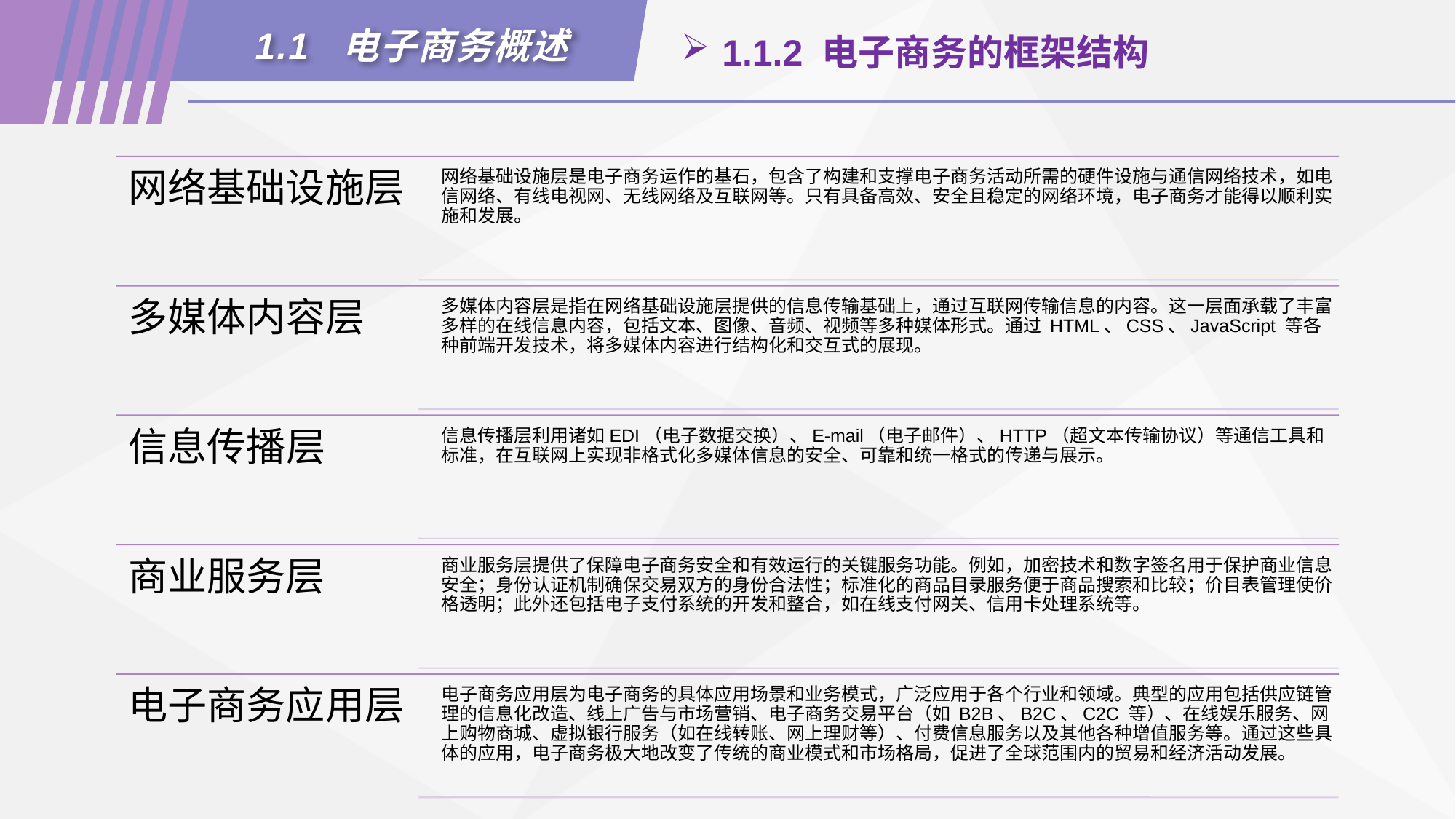

1.1  电子商务概述
1.1.2 电子商务的框架结构
网络基础设施层
网络基础设施层是电子商务运作的基石，包含了构建和支撑电子商务活动所需的硬件设施与通信网络技术，如电信网络、有线电视网、无线网络及互联网等。只有具备高效、安全且稳定的网络环境，电子商务才能得以顺利实施和发展。
多媒体内容层
多媒体内容层是指在网络基础设施层提供的信息传输基础上，通过互联网传输信息的内容。这一层面承载了丰富多样的在线信息内容，包括文本、图像、音频、视频等多种媒体形式。通过 HTML、CSS、JavaScript 等各种前端开发技术，将多媒体内容进行结构化和交互式的展现。
信息传播层
信息传播层利用诸如EDI（电子数据交换）、E-mail（电子邮件）、HTTP（超文本传输协议）等通信工具和标准，在互联网上实现非格式化多媒体信息的安全、可靠和统一格式的传递与展示。
商业服务层
商业服务层提供了保障电子商务安全和有效运行的关键服务功能。例如，加密技术和数字签名用于保护商业信息安全；身份认证机制确保交易双方的身份合法性；标准化的商品目录服务便于商品搜索和比较；价目表管理使价格透明；此外还包括电子支付系统的开发和整合，如在线支付网关、信用卡处理系统等。
电子商务应用层
电子商务应用层为电子商务的具体应用场景和业务模式，广泛应用于各个行业和领域。典型的应用包括供应链管理的信息化改造、线上广告与市场营销、电子商务交易平台（如 B2B、B2C、C2C 等）、在线娱乐服务、网上购物商城、虚拟银行服务（如在线转账、网上理财等）、付费信息服务以及其他各种增值服务等。通过这些具体的应用，电子商务极大地改变了传统的商业模式和市场格局，促进了全球范围内的贸易和经济活动发展。